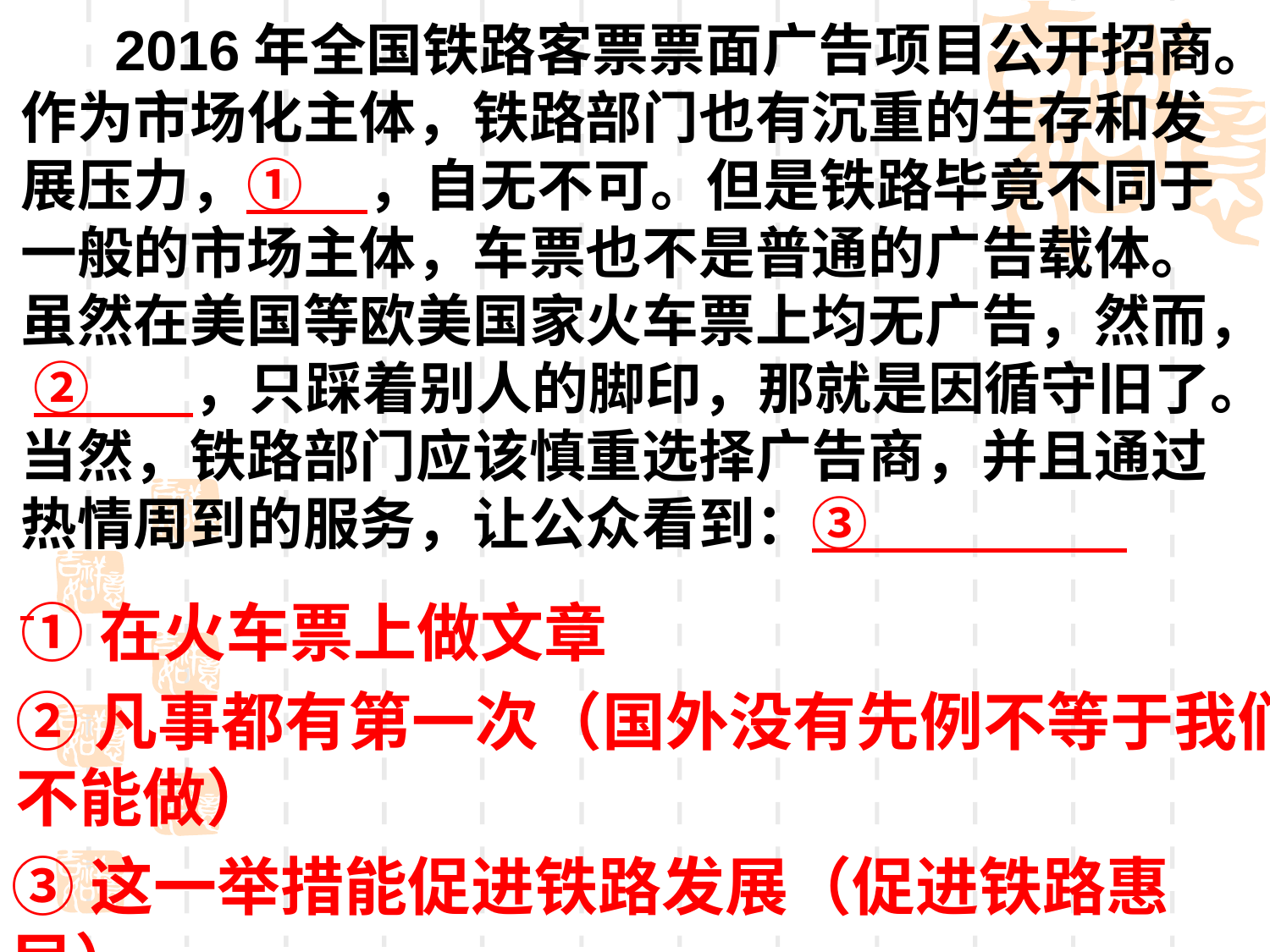

2016年全国铁路客票票面广告项目公开招商。作为市场化主体，铁路部门也有沉重的生存和发展压力，①     ，自无不可。但是铁路毕竟不同于一般的市场主体，车票也不是普通的广告载体。虽然在美国等欧美国家火车票上均无广告，然而， ②        ，只踩着别人的脚印，那就是因循守旧了。当然，铁路部门应该慎重选择广告商，并且通过热情周到的服务，让公众看到：③
①在火车票上做文章
②凡事都有第一次（国外没有先例不等于我们
不能做）
③这一举措能促进铁路发展（促进铁路惠民）